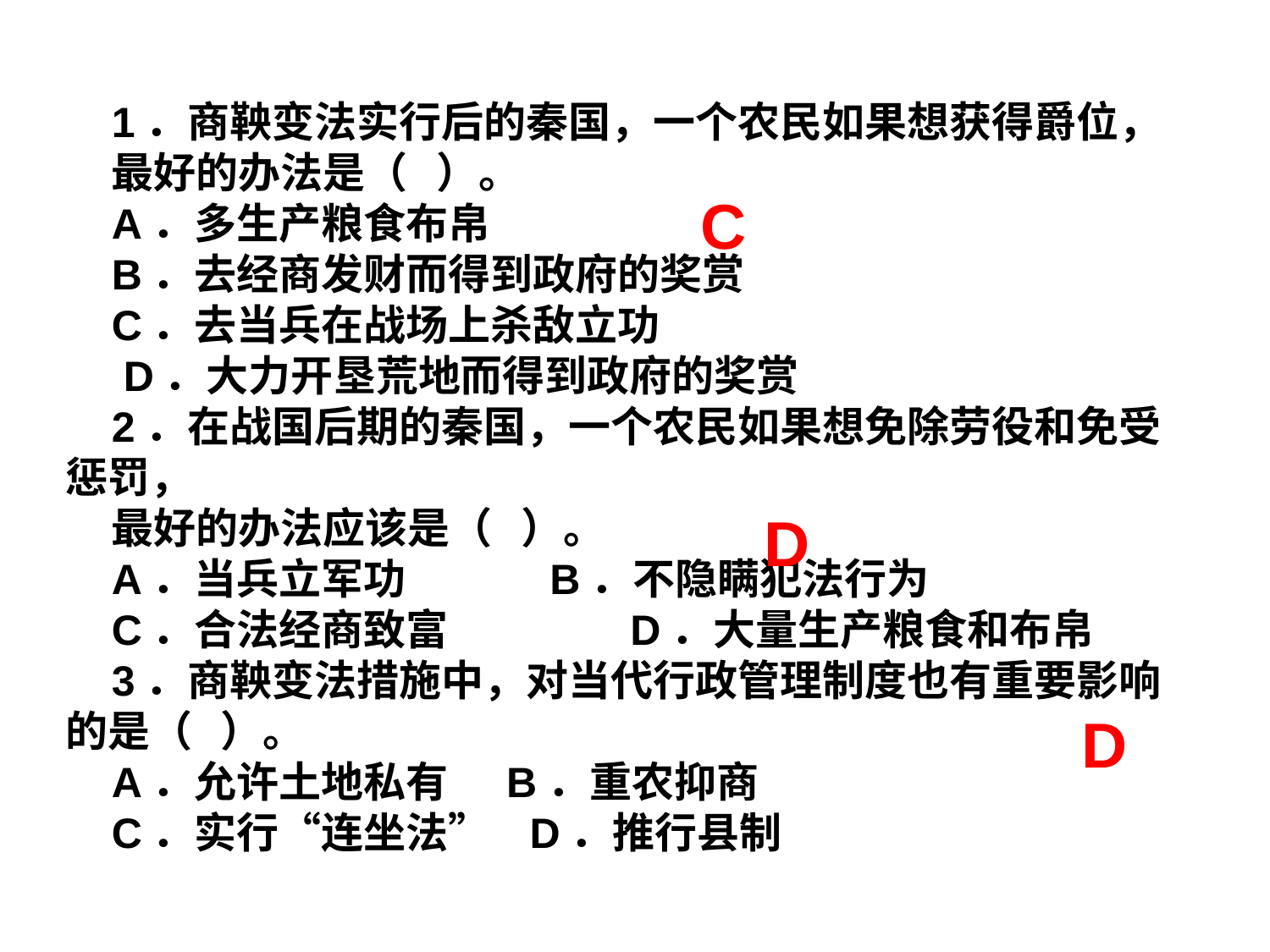

1．商鞅变法实行后的秦国，一个农民如果想获得爵位，
最好的办法是（   ）。
A．多生产粮食布帛
B．去经商发财而得到政府的奖赏
C．去当兵在战场上杀敌立功
 D．大力开垦荒地而得到政府的奖赏
2．在战国后期的秦国，一个农民如果想免除劳役和免受惩罚，
最好的办法应该是（   ）。
A．当兵立军功              B．不隐瞒犯法行为
C．合法经商致富                  D．大量生产粮食和布帛
3．商鞅变法措施中，对当代行政管理制度也有重要影响的是（   ）。
A．允许土地私有     B．重农抑商
C．实行“连坐法”   D．推行县制
C
D
D